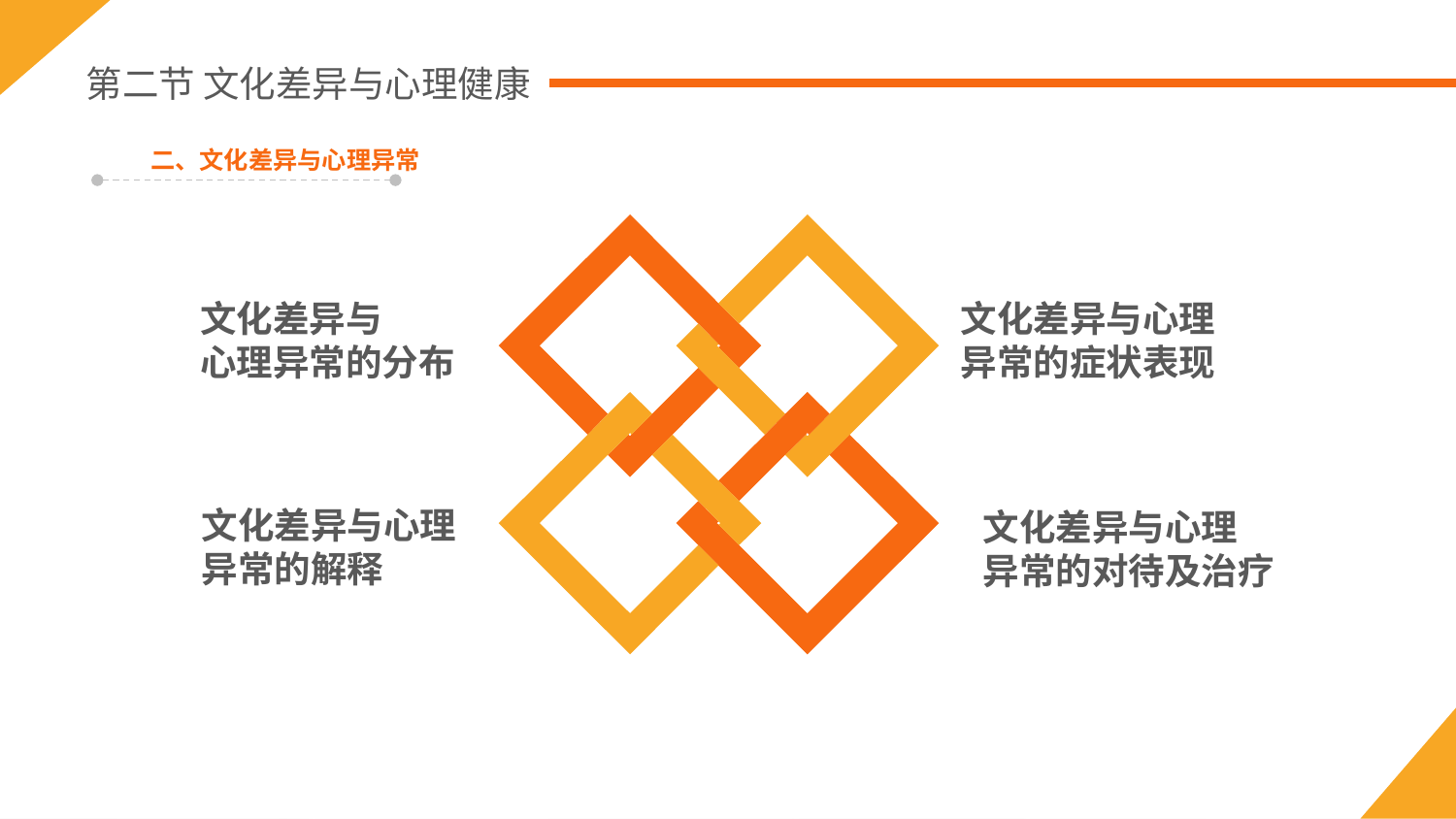

第二节 文化差异与心理健康

二、文化差异与心理异常

文化差异与
心理异常的分布
文化差异与心理异常的症状表现
文化差异与心理异常的解释
文化差异与心理
异常的对待及治疗